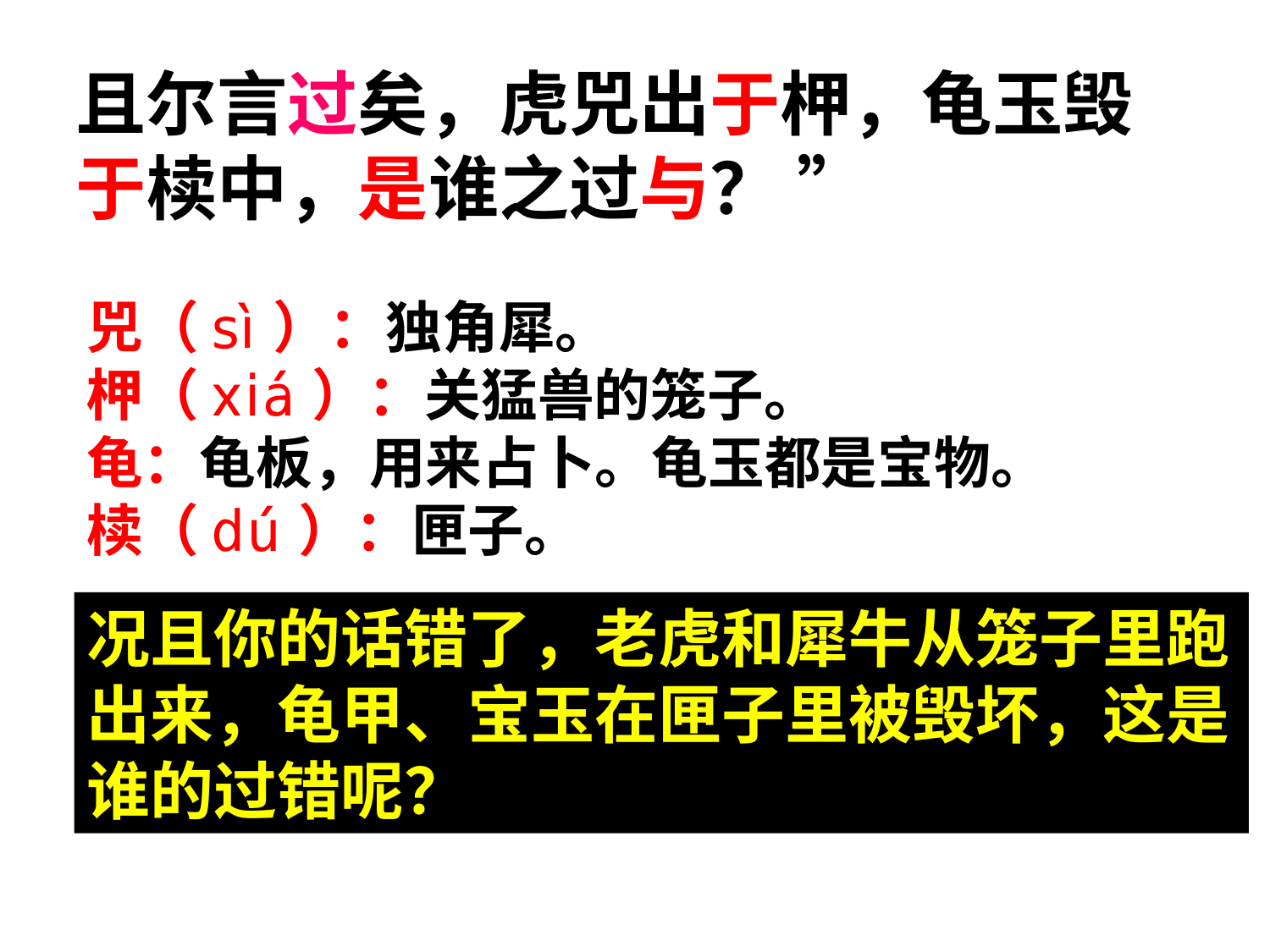

且尔言过矣，虎兕出于柙，龟玉毁于椟中，是谁之过与？ ”

兕（sì）：独角犀。
柙（xiá）：关猛兽的笼子。
龟：龟板，用来占卜。龟玉都是宝物。
椟（dú）：匣子。
况且你的话错了，老虎和犀牛从笼子里跑出来，龟甲、宝玉在匣子里被毁坏，这是谁的过错呢？